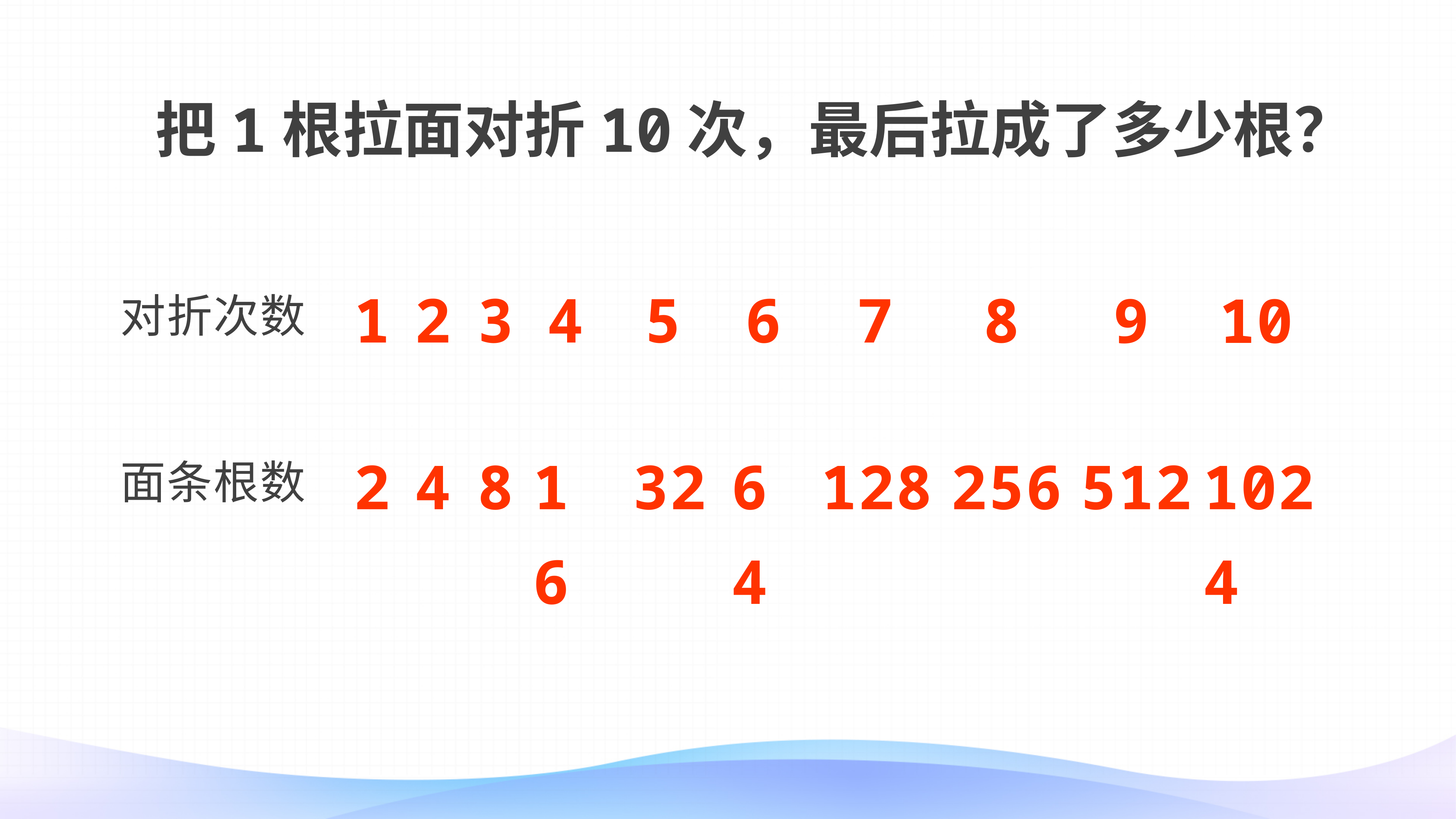

把1根拉面对折10次，最后拉成了多少根？
1
2
3
4
5
6
7
8
9
10
对折次数
2
4
8
16
32
64
128
256
512
1024
面条根数